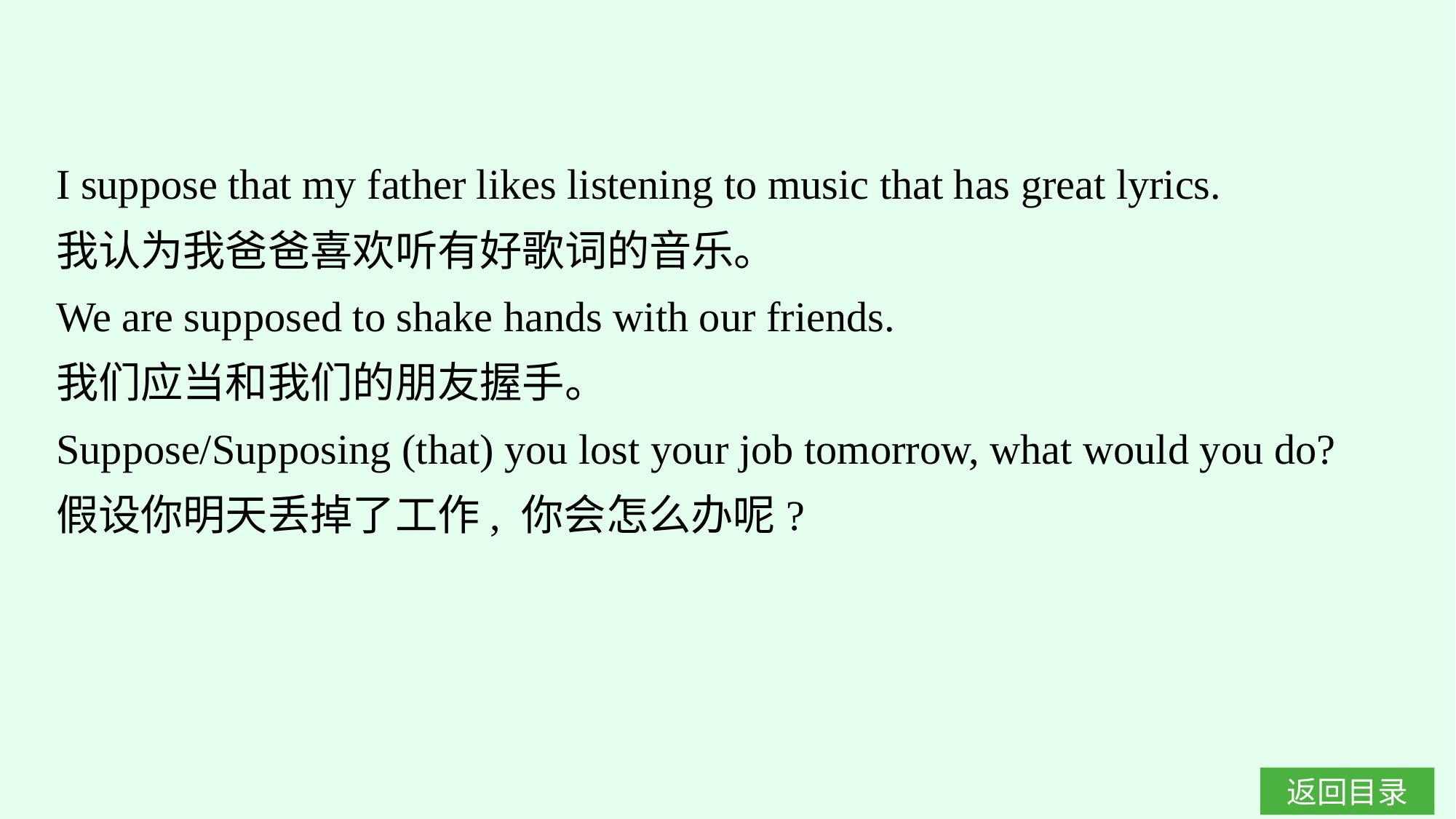

I suppose that my father likes listening to music that has great lyrics.
我认为我爸爸喜欢听有好歌词的音乐。
We are supposed to shake hands with our friends.
我们应当和我们的朋友握手。
Suppose/Supposing (that) you lost your job tomorrow, what would you do?
假设你明天丢掉了工作, 你会怎么办呢?